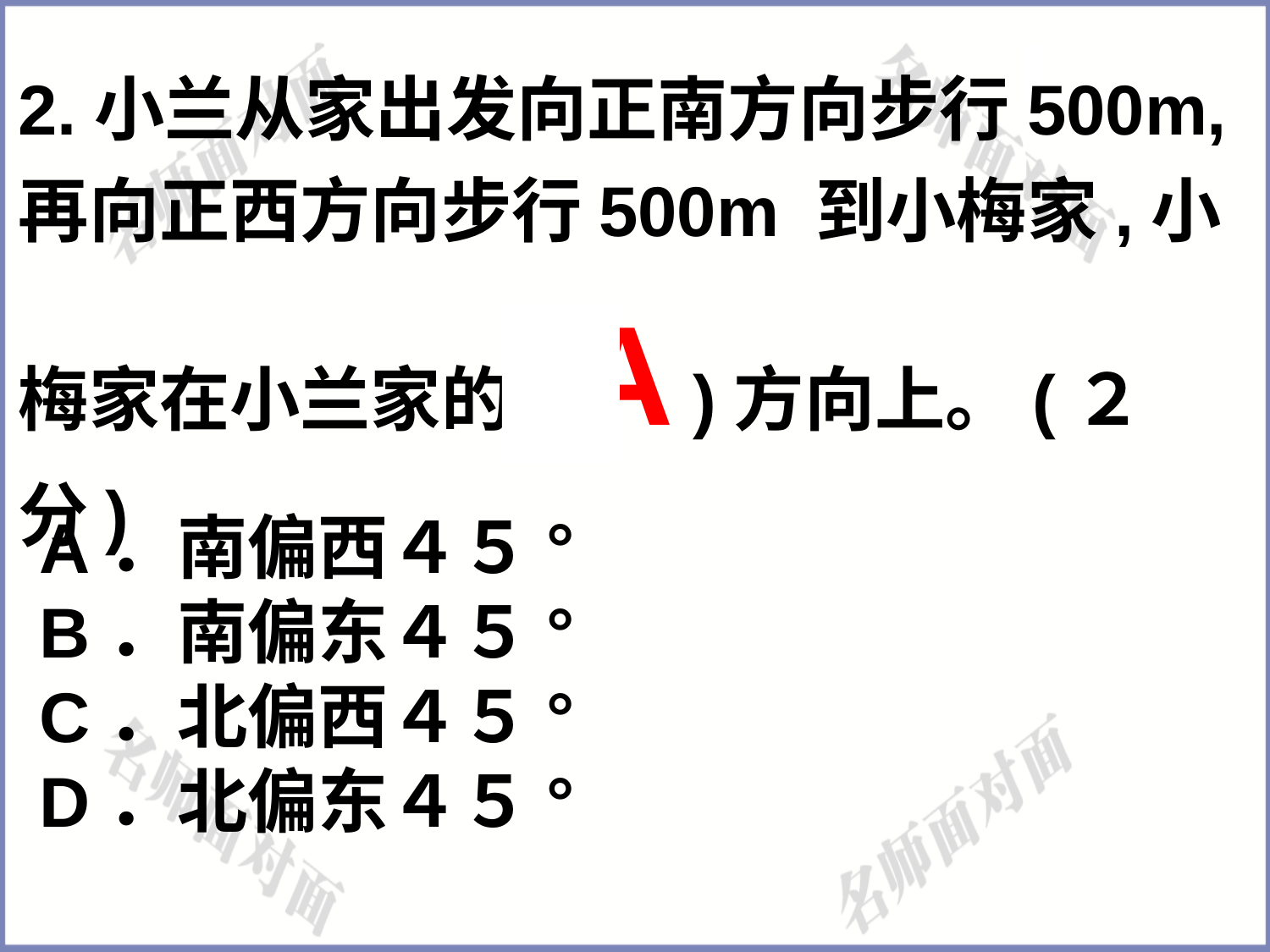

2.小兰从家出发向正南方向步行500m,再向正西方向步行500m 到小梅家,小梅家在小兰家的( A )方向上。(２分)

A．南偏西４５°
B．南偏东４５°
C．北偏西４５°
D．北偏东４５°